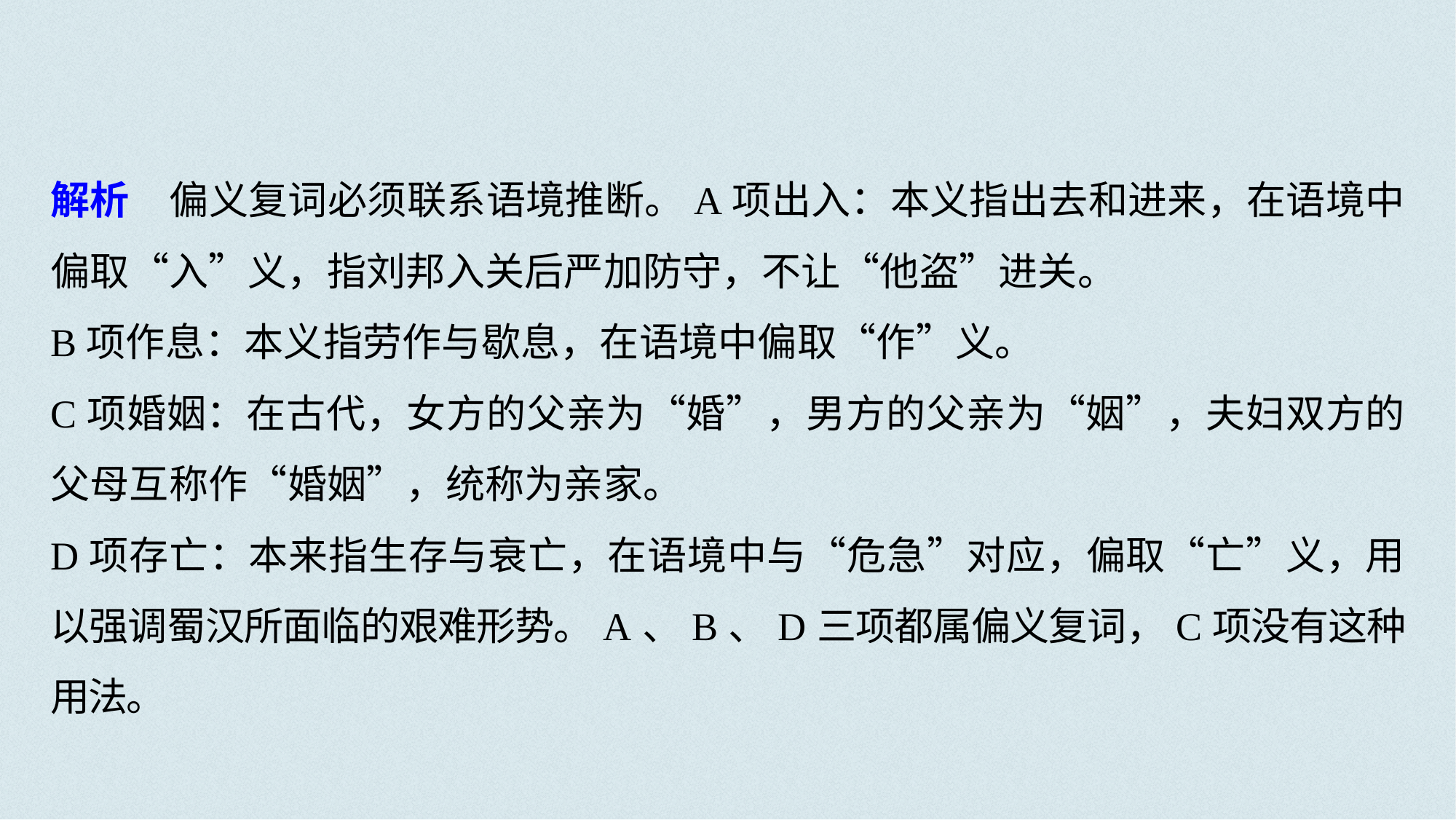

解析　偏义复词必须联系语境推断。A项出入：本义指出去和进来，在语境中偏取“入”义，指刘邦入关后严加防守，不让“他盗”进关。
B项作息：本义指劳作与歇息，在语境中偏取“作”义。
C项婚姻：在古代，女方的父亲为“婚”，男方的父亲为“姻”，夫妇双方的父母互称作“婚姻”，统称为亲家。
D项存亡：本来指生存与衰亡，在语境中与“危急”对应，偏取“亡”义，用以强调蜀汉所面临的艰难形势。A、B、D三项都属偏义复词，C项没有这种用法。